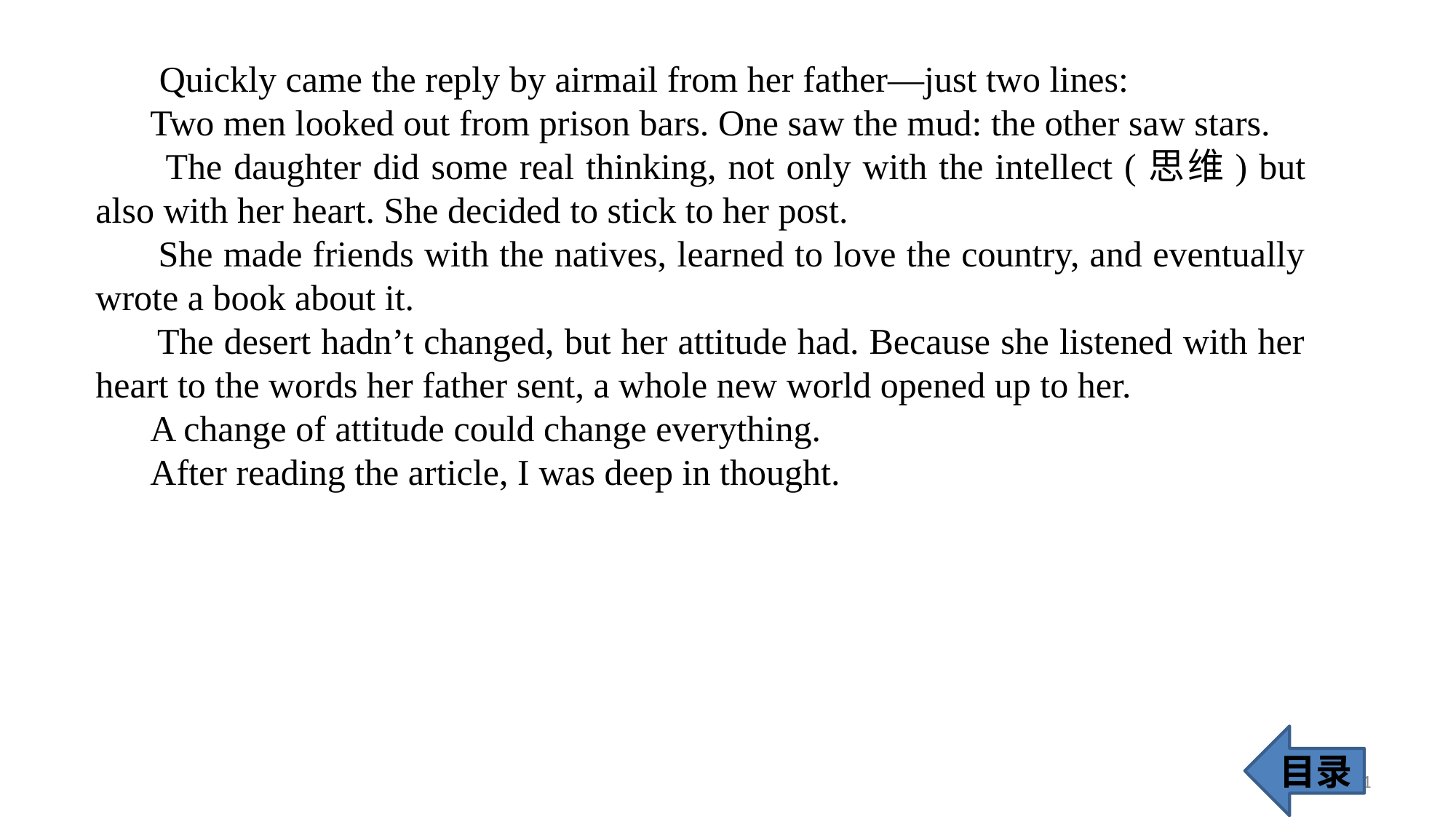

Quickly came the reply by airmail from her father—just two lines:
      Two men looked out from prison bars. One saw the mud: the other saw stars.
      The daughter did some real thinking, not only with the intellect (思维) but also with her heart. She decided to stick to her post.
      She made friends with the natives, learned to love the country, and eventually wrote a book about it.
      The desert hadn’t changed, but her attitude had. Because she listened with her heart to the words her father sent, a whole new world opened up to her.
      A change of attitude could change everything.
      After reading the article, I was deep in thought.
目录
31